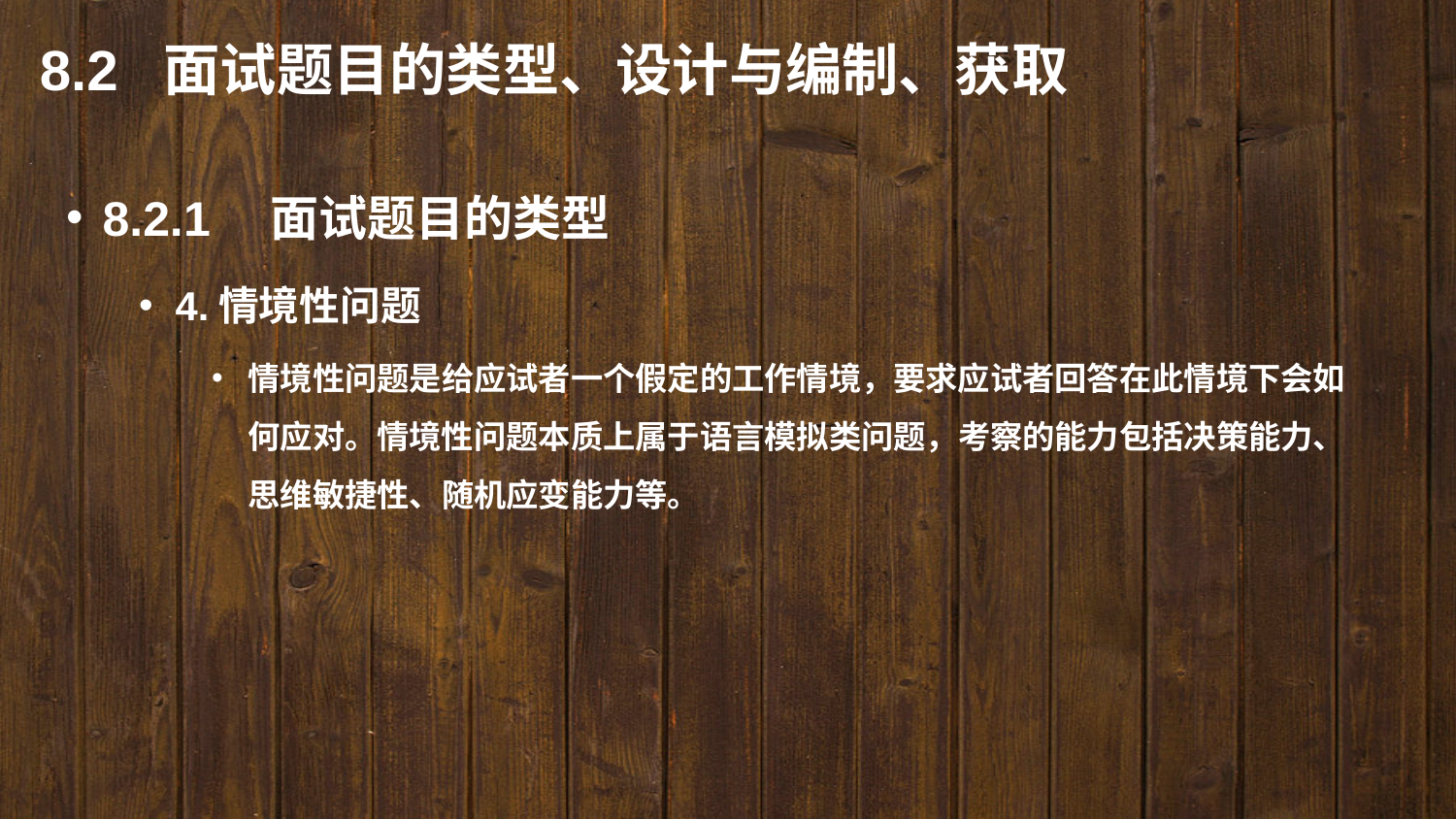

8.2  面试题目的类型、设计与编制、获取
8.2.1　面试题目的类型
4.情境性问题
情境性问题是给应试者一个假定的工作情境，要求应试者回答在此情境下会如何应对。情境性问题本质上属于语言模拟类问题，考察的能力包括决策能力、思维敏捷性、随机应变能力等。